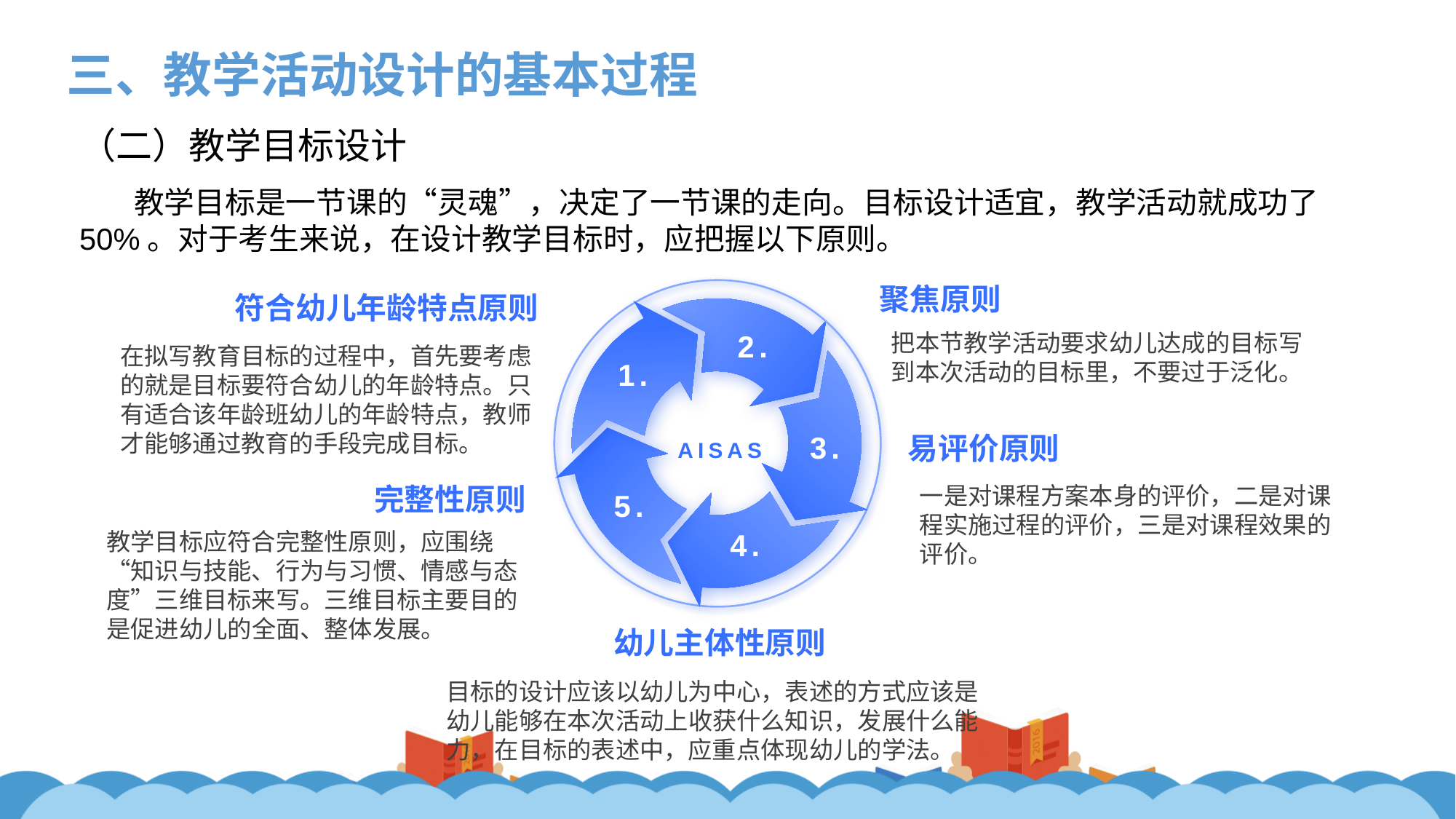

三、教学活动设计的基本过程
（二）教学目标设计
教学目标是一节课的“灵魂”，决定了一节课的走向。目标设计适宜，教学活动就成功了 50%。对于考生来说，在设计教学目标时，应把握以下原则。

聚焦原则

符合幼儿年龄特点原则
2.
把本节教学活动要求幼儿达成的目标写到本次活动的目标里，不要过于泛化。

在拟写教育目标的过程中，首先要考虑的就是目标要符合幼儿的年龄特点。只有适合该年龄班幼儿的年龄特点，教师才能够通过教育的手段完成目标。
1.

3.
易评价原则
AISAS
完整性原则
一是对课程方案本身的评价，二是对课程实施过程的评价，三是对课程效果的评价。
5.

4.
教学目标应符合完整性原则，应围绕“知识与技能、行为与习惯、情感与态度”三维目标来写。三维目标主要目的是促进幼儿的全面、整体发展。
幼儿主体性原则
目标的设计应该以幼儿为中心，表述的方式应该是幼儿能够在本次活动上收获什么知识，发展什么能力，在目标的表述中，应重点体现幼儿的学法。